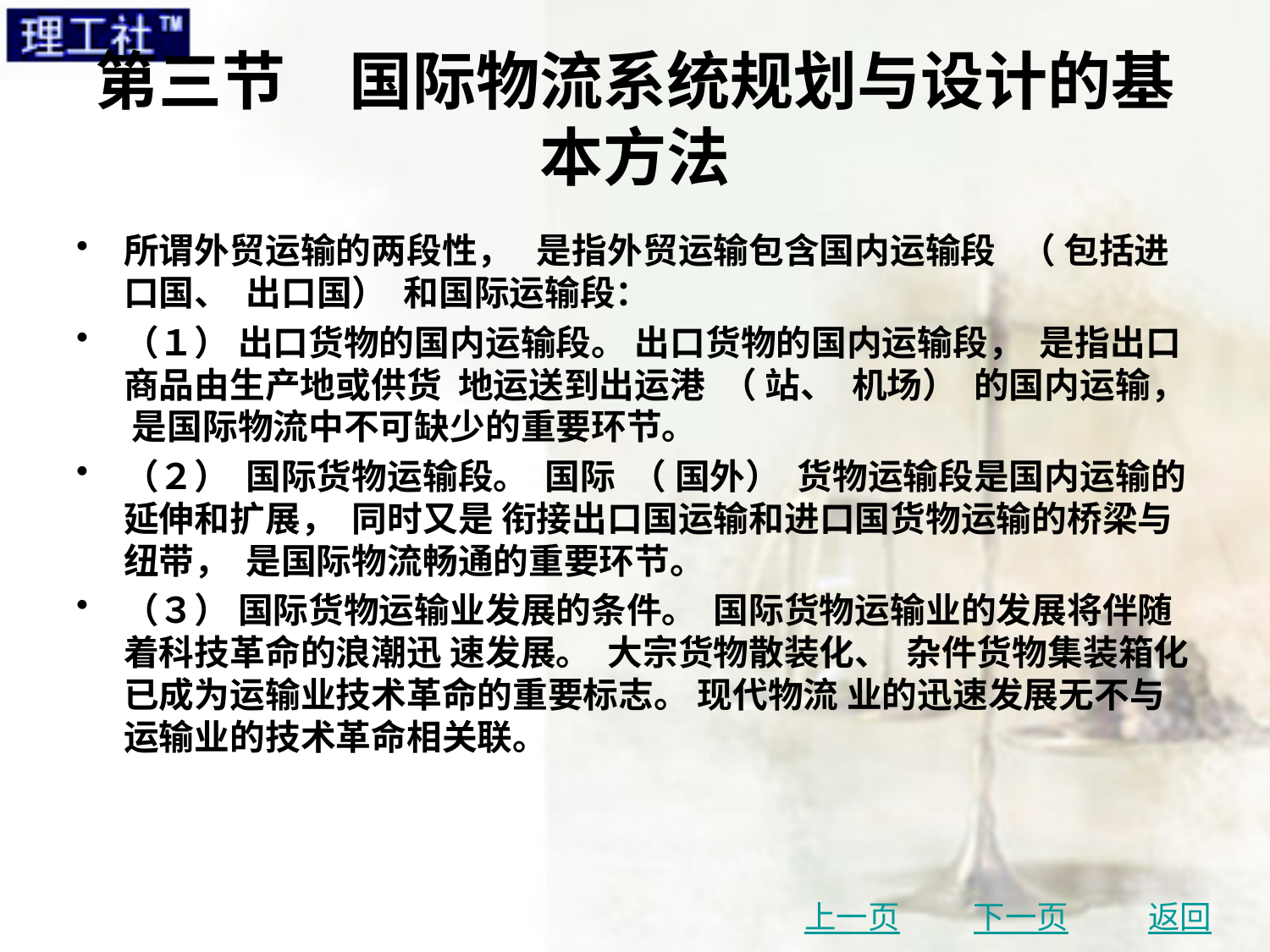

# 第三节　国际物流系统规划与设计的基本方法
所谓外贸运输的两段性，   是指外贸运输包含国内运输段   （ 包括进口国、  出口国）  和国际运输段：
（１） 出口货物的国内运输段。 出口货物的国内运输段，  是指出口商品由生产地或供货  地运送到出运港  （ 站、  机场）  的国内运输，  是国际物流中不可缺少的重要环节。
（２）  国际货物运输段。  国际  （ 国外）  货物运输段是国内运输的延伸和扩展，  同时又是 衔接出口国运输和进口国货物运输的桥梁与纽带，  是国际物流畅通的重要环节。
（３） 国际货物运输业发展的条件。  国际货物运输业的发展将伴随着科技革命的浪潮迅 速发展。  大宗货物散装化、  杂件货物集装箱化已成为运输业技术革命的重要标志。 现代物流 业的迅速发展无不与运输业的技术革命相关联。
上一页
下一页
返回